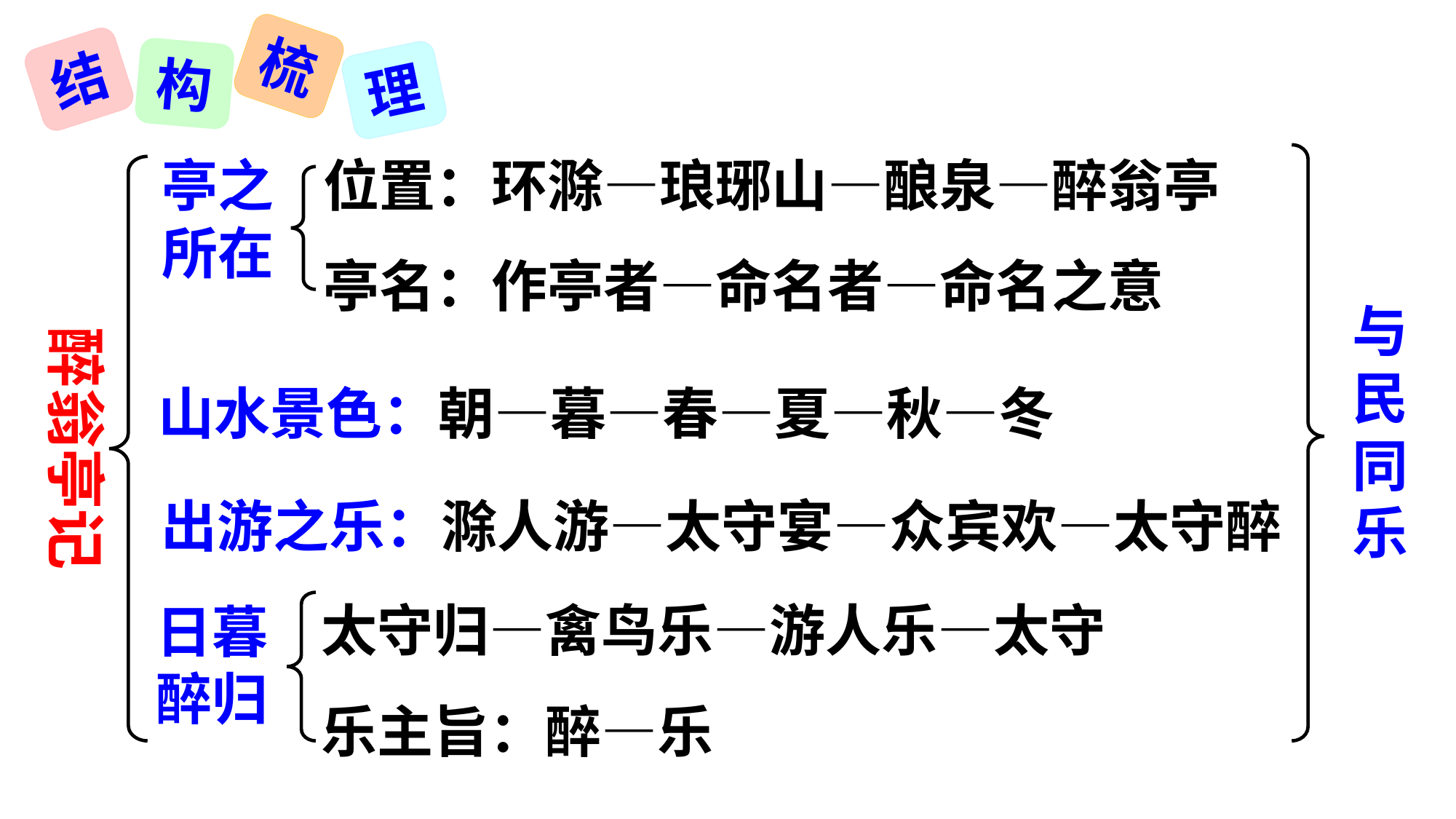

梳
结
构
理
位置：环滁—琅琊山—酿泉—醉翁亭
亭名：作亭者—命名者—命名之意
亭之
所在

状元成才路
状元成才路
状元成才路
状元成才路
状元成才路
状元成才路
状元成才路
状元成才路
状元成才路
状元成才路
状元成才路
状元成才路
状元成才路
状元成才路
状元成才路
状元成才路
状元成才路
醉翁亭记
状元成才路
状元成才路
状元成才路
状元成才路
状元成才路
状元成才路
状元成才路
与民同乐
状元成才路
状元成才路
状元成才路
状元成才路
状元成才路
状元成才路
状元成才路
状元成才路
状元成才路
状元成才路
状元成才路
状元成才路
状元成才路
状元成才路
状元成才路
山水景色：朝—暮—春—夏—秋—冬
状元成才路
状元成才路
状元成才路
状元成才路
状元成才路
状元成才路
状元成才路
状元成才路
状元成才路
状元成才路
状元成才路
状元成才路
状元成才路
状元成才路
状元成才路
状元成才路
状元成才路
状元成才路
状元成才路
状元成才路
状元成才路
状元成才路
状元成才路
状元成才路
状元成才路
状元成才路
状元成才路
出游之乐：滁人游—太守宴—众宾欢—太守醉
状元成才路
状元成才路
状元成才路
状元成才路
状元成才路
状元成才路
状元成才路
状元成才路
状元成才路
状元成才路
状元成才路
状元成才路
状元成才路
状元成才路
状元成才路
状元成才路
状元成才路
状元成才路
状元成才路
太守归—禽鸟乐—游人乐—太守乐主旨：醉—乐
状元成才路
状元成才路
状元成才路
状元成才路
状元成才路
状元成才路
状元成才路
日暮
醉归

状元成才路
状元成才路
状元成才路
状元成才路
状元成才路
状元成才路
状元成才路
状元成才路